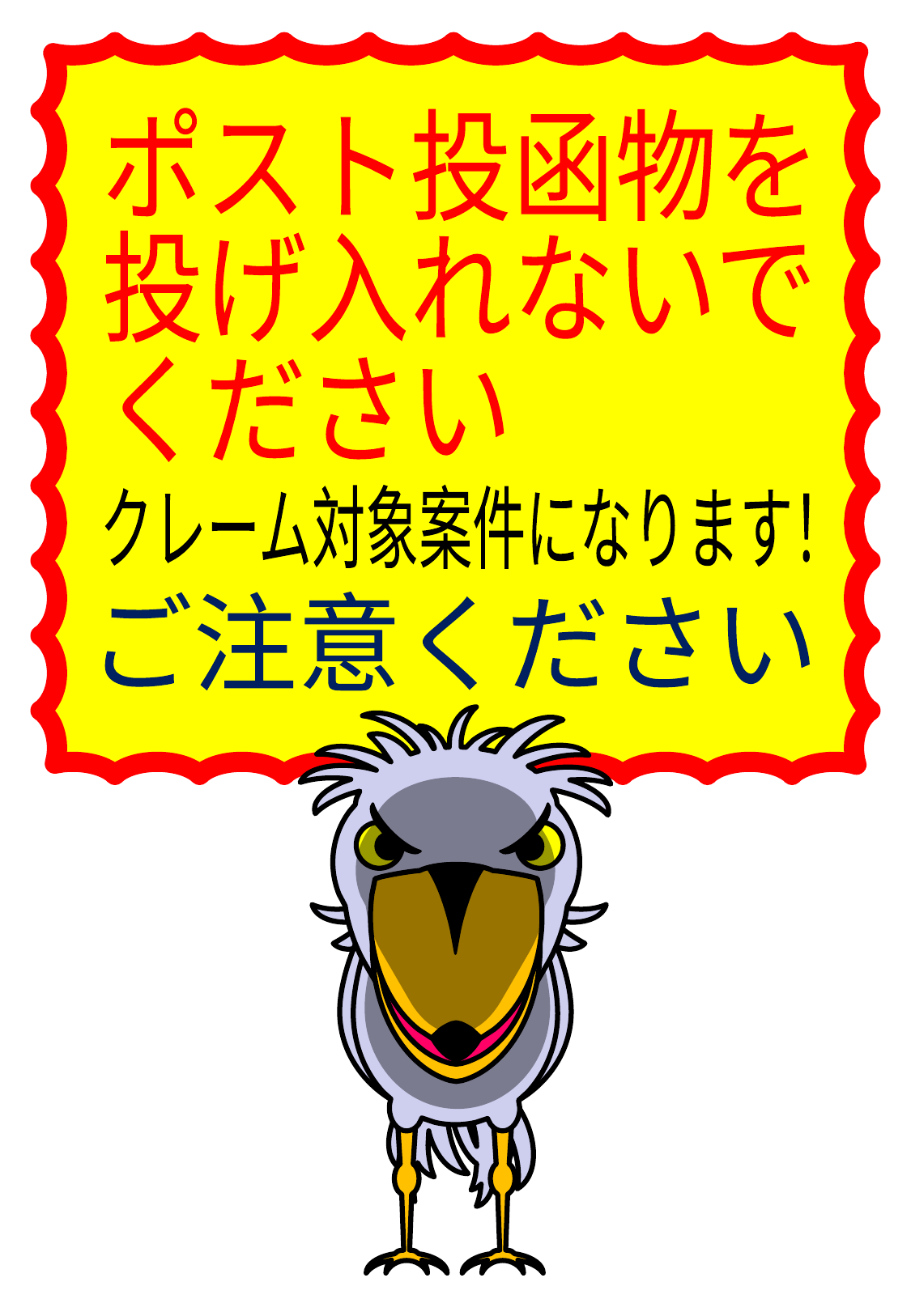

ポスト投函物を
投げ入れないで
ください
クレーム対象案件になります！
ご注意ください